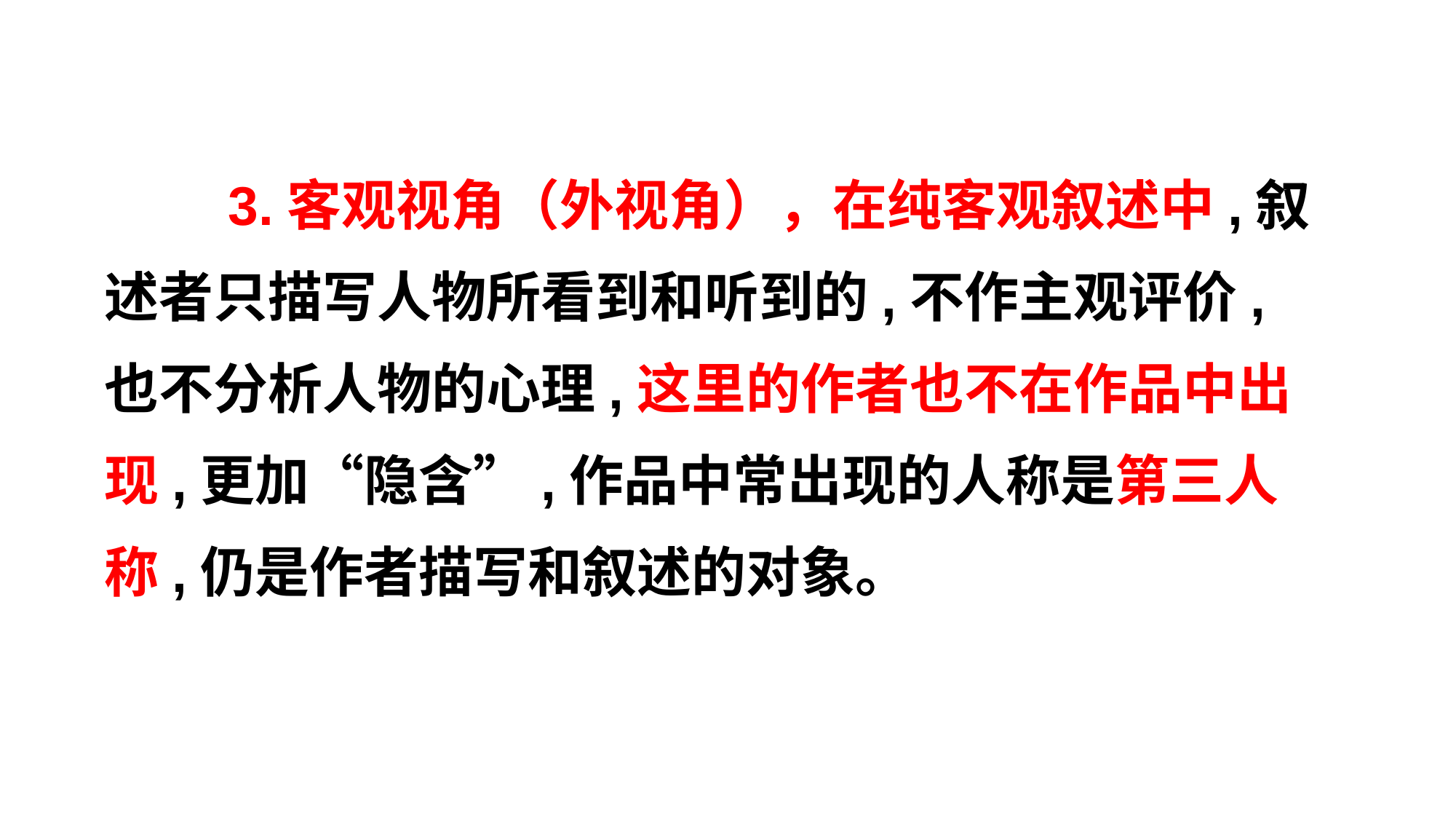

3.客观视角（外视角），在纯客观叙述中,叙述者只描写人物所看到和听到的,不作主观评价,也不分析人物的心理,这里的作者也不在作品中出现,更加“隐含”,作品中常出现的人称是第三人称,仍是作者描写和叙述的对象。